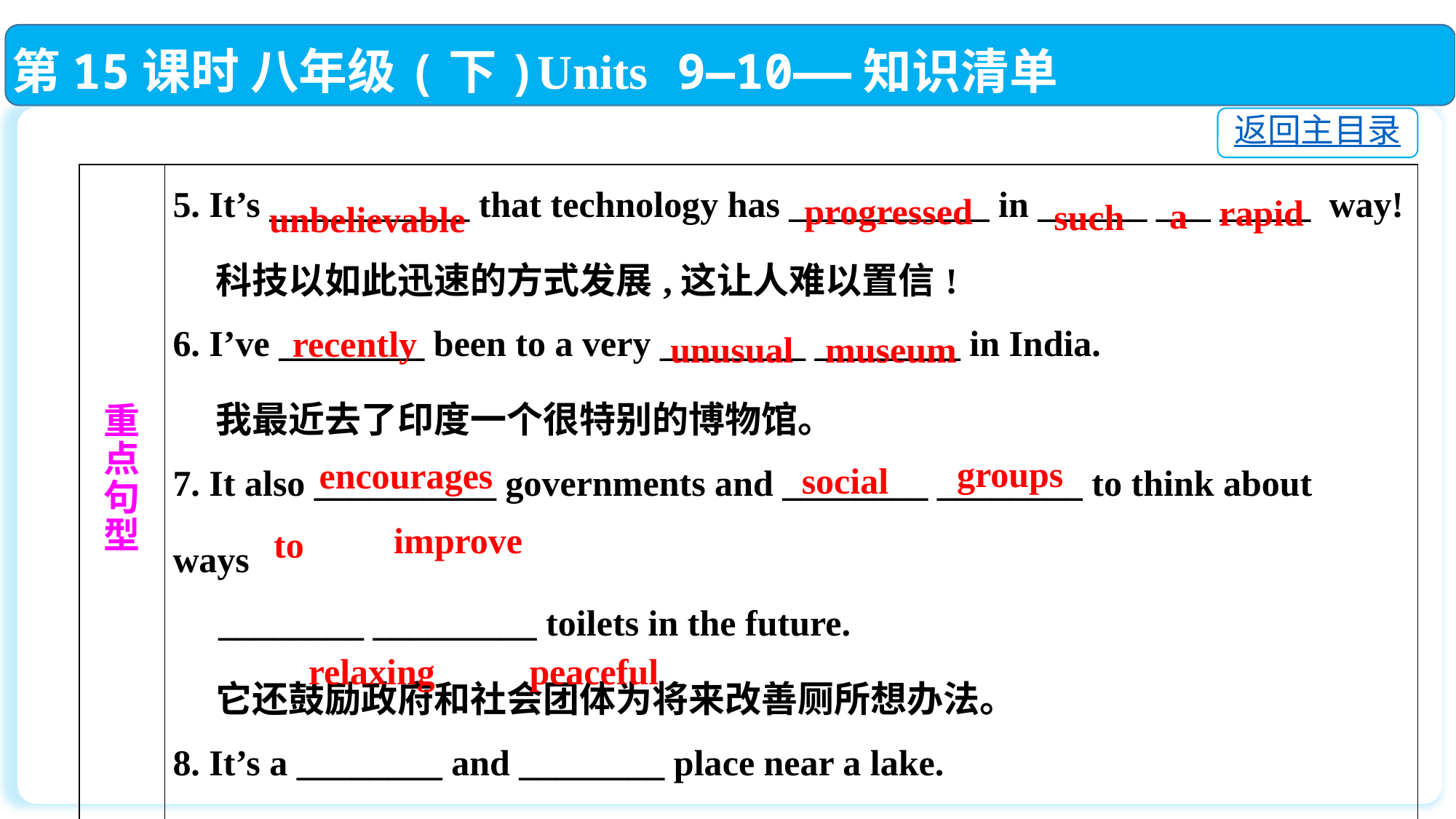

第15课时 八年级(下)Units 9—10——知识清单

返回主目录
| 重 点 句 型 | 5. It’s \_\_\_\_\_\_\_\_\_\_\_ that technology has \_\_\_\_\_\_\_\_\_\_\_ in \_\_\_\_\_\_ \_\_\_ \_\_\_\_\_ way! 科技以如此迅速的方式发展,这让人难以置信! 6. I’ve \_\_\_\_\_\_\_\_ been to a very \_\_\_\_\_\_\_\_ \_\_\_\_\_\_\_\_ in India. 我最近去了印度一个很特别的博物馆。 7. It also \_\_\_\_\_\_\_\_\_\_ governments and \_\_\_\_\_\_\_\_ \_\_\_\_\_\_\_\_ to think about ways　　　　 　　　　 \_\_\_\_\_\_\_\_ \_\_\_\_\_\_\_\_\_ toilets in the future. 它还鼓励政府和社会团体为将来改善厕所想办法。 8. It’s a \_\_\_\_\_\_\_\_ and \_\_\_\_\_\_\_\_ place near a lake. 它是湖边一个休闲并且安静的地方。 |
| --- | --- |
progressed
rapid
a
such
unbelievable

recently
unusual
museum
groups
encourages
social
improve
to
relaxing
peaceful